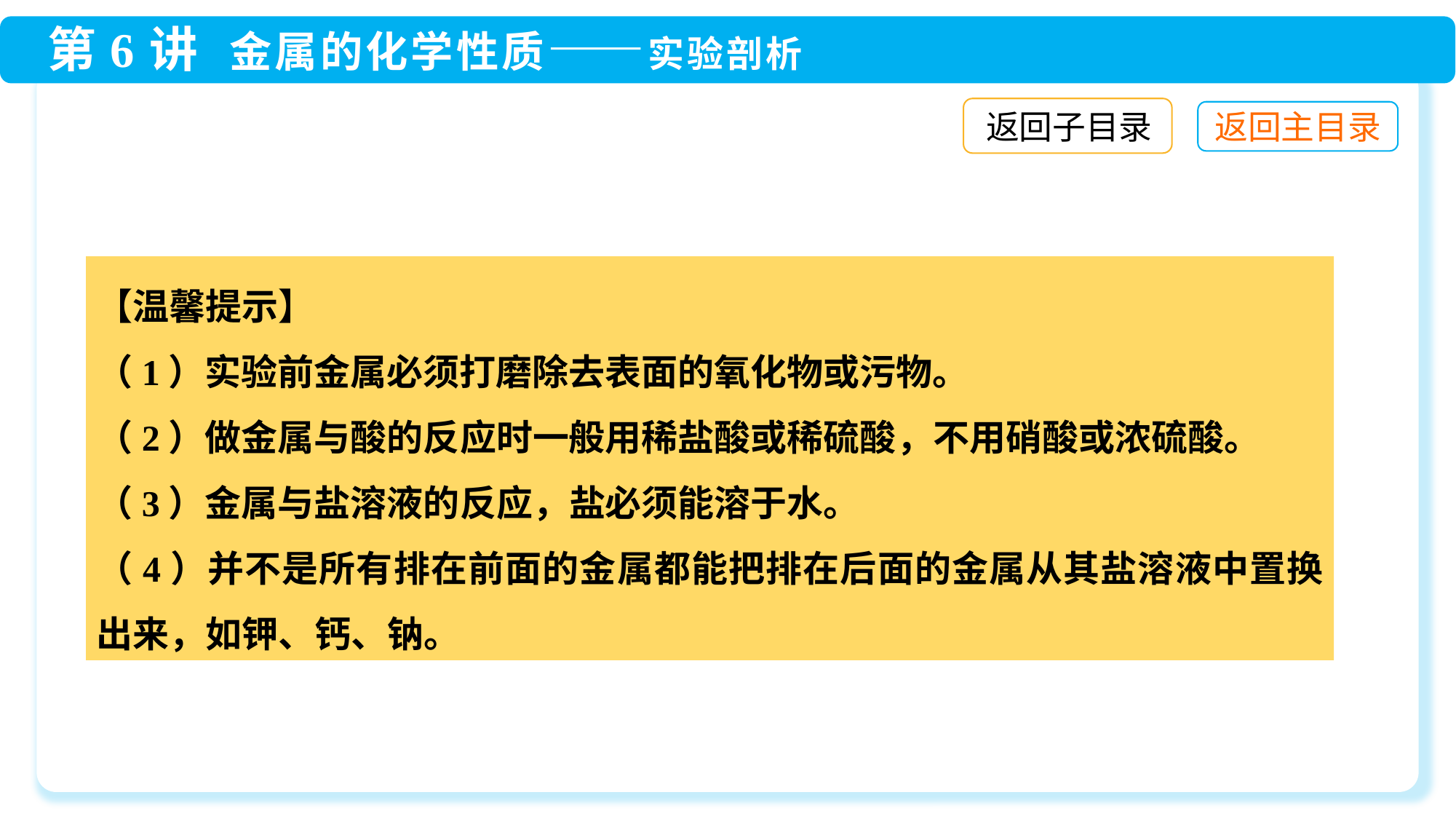

返回子目录
【温馨提示】
（1）实验前金属必须打磨除去表面的氧化物或污物。
（2）做金属与酸的反应时一般用稀盐酸或稀硫酸，不用硝酸或浓硫酸。
（3）金属与盐溶液的反应，盐必须能溶于水。
（4）并不是所有排在前面的金属都能把排在后面的金属从其盐溶液中置换出来，如钾、钙、钠。